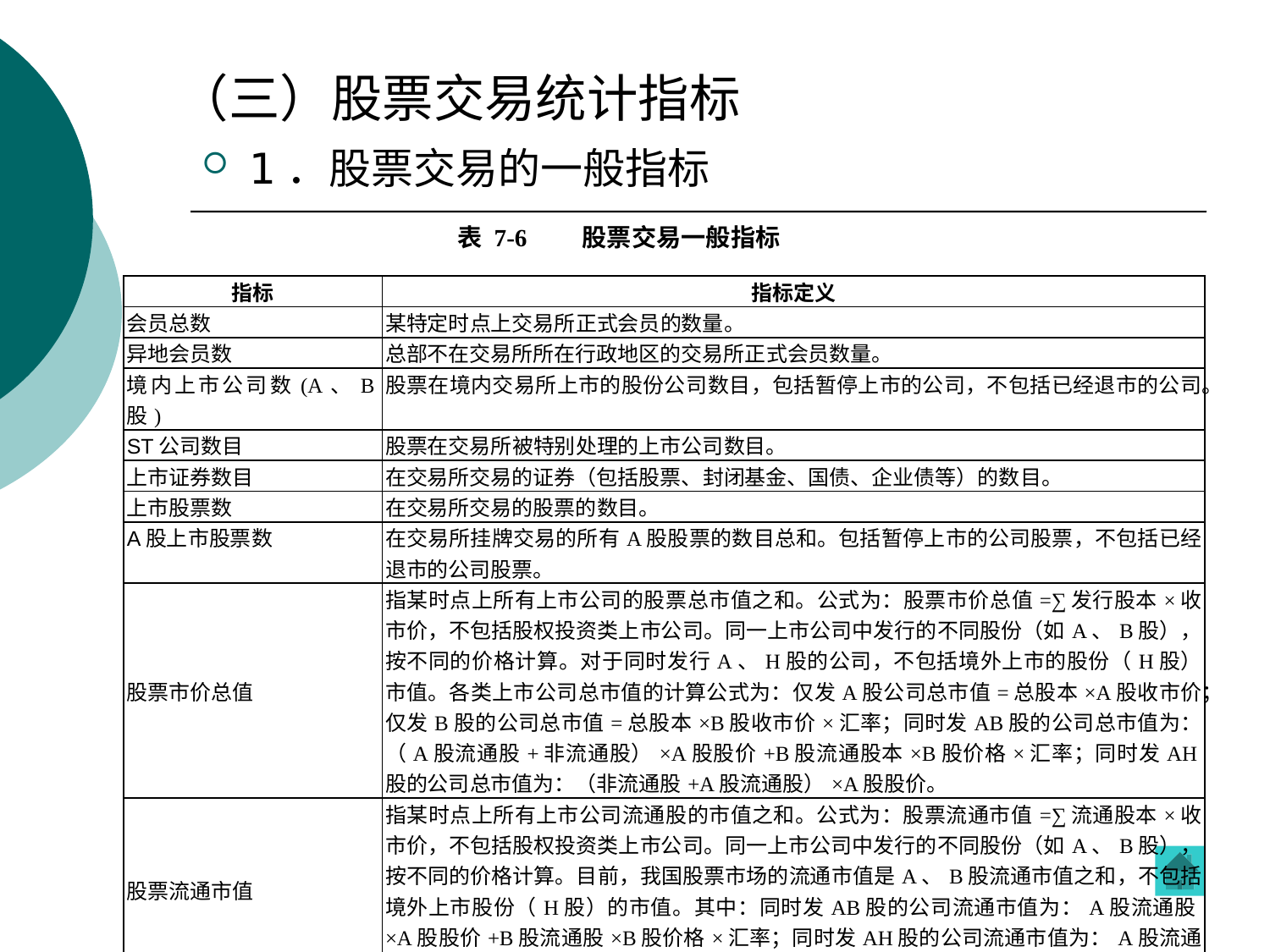

# （三）股票交易统计指标
1．股票交易的一般指标

表 7-6        股票交易一般指标
| 指标 | 指标定义 |
| --- | --- |
| 会员总数 | 某特定时点上交易所正式会员的数量。 |
| 异地会员数 | 总部不在交易所所在行政地区的交易所正式会员数量。 |
| 境内上市公司数(A、B股) | 股票在境内交易所上市的股份公司数目，包括暂停上市的公司，不包括已经退市的公司。 |
| ST公司数目 | 股票在交易所被特别处理的上市公司数目。 |
| 上市证券数目 | 在交易所交易的证券（包括股票、封闭基金、国债、企业债等）的数目。 |
| 上市股票数 | 在交易所交易的股票的数目。 |
| A股上市股票数 | 在交易所挂牌交易的所有A股股票的数目总和。包括暂停上市的公司股票，不包括已经退市的公司股票。 |
| 股票市价总值 | 指某时点上所有上市公司的股票总市值之和。公式为：股票市价总值=∑发行股本×收市价，不包括股权投资类上市公司。同一上市公司中发行的不同股份（如A、B股），按不同的价格计算。对于同时发行A、H股的公司，不包括境外上市的股份（H股）市值。各类上市公司总市值的计算公式为：仅发A股公司总市值=总股本×A股收市价；仅发B股的公司总市值=总股本×B股收市价×汇率；同时发AB股的公司总市值为：（A股流通股+非流通股）×A股股价+B股流通股本×B股价格×汇率；同时发AH股的公司总市值为：（非流通股+A股流通股）×A股股价。 |
| 股票流通市值 | 指某时点上所有上市公司流通股的市值之和。公式为：股票流通市值=∑流通股本×收市价，不包括股权投资类上市公司。同一上市公司中发行的不同股份（如A、B股），按不同的价格计算。目前，我国股票市场的流通市值是A、B股流通市值之和，不包括境外上市股份（H股）的市值。其中：同时发AB股的公司流通市值为：A股流通股×A股股价+B股流通股×B股价格×汇率；同时发AH股的公司流通市值为：A股流通股×A股股价。 |
| 证券交易印花税 | 国家按印花税率对股票交易金额收取的税金。证券交易印花税=成交金额×印花税率×2。 |
| 股票成交金额 | 由交易系统完成的每笔交易的成交价格与成交股数的乘积之和。成交金额=∑成交价格×成交股数，按单边计算。 |